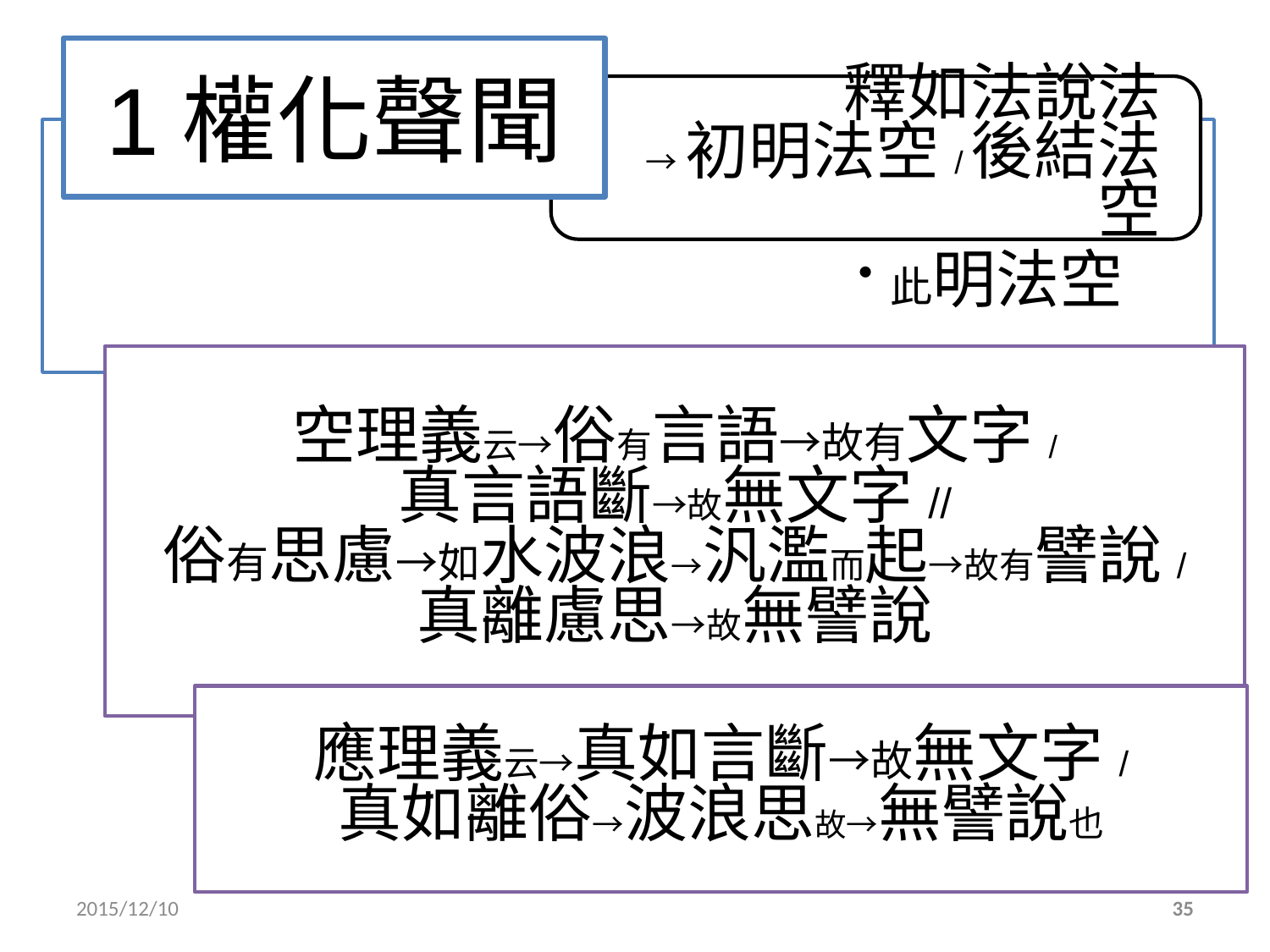

# 1權化聲聞

此明法空

釋如法說法
→初明法空/後結法空
空理義云→俗有言語→故有文字/
真言語斷→故無文字//
俗有思慮→如水波浪→汎濫而起→故有譬說/
真離慮思→故無譬說
應理義云→真如言斷→故無文字/
真如離俗→波浪思故→無譬說也
2015/12/10
35